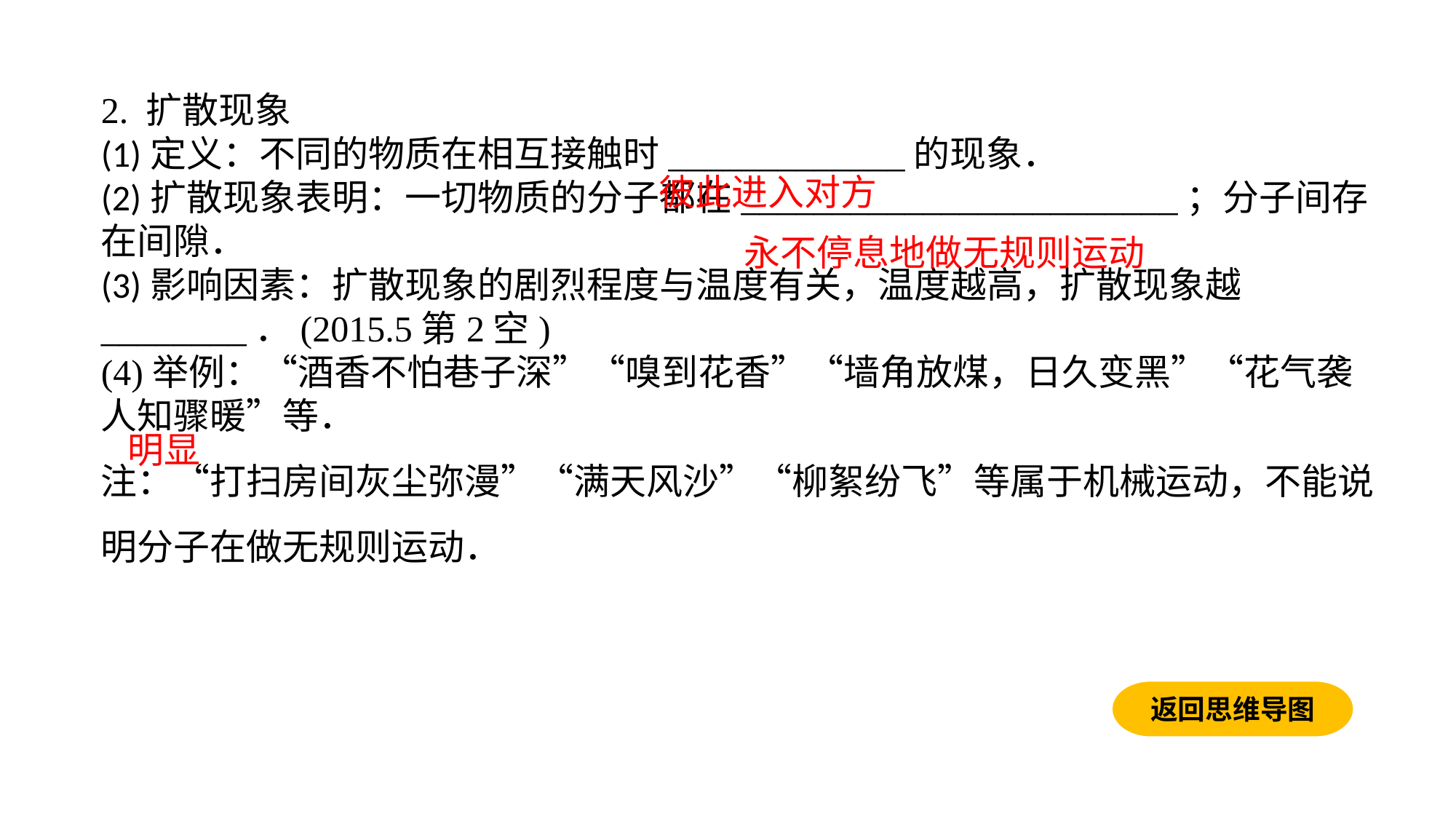

2. 扩散现象(1)定义：不同的物质在相互接触时_____________的现象．(2)扩散现象表明：一切物质的分子都在________________________；分子间存在间隙．(3)影响因素：扩散现象的剧烈程度与温度有关，温度越高，扩散现象越________．(2015.5第2空)(4)举例：“酒香不怕巷子深”“嗅到花香”“墙角放煤，日久变黑”“花气袭人知骤暖”等．注：“打扫房间灰尘弥漫”“满天风沙”“柳絮纷飞”等属于机械运动，不能说明分子在做无规则运动．
彼此进入对方
永不停息地做无规则运动
明显
返回思维导图